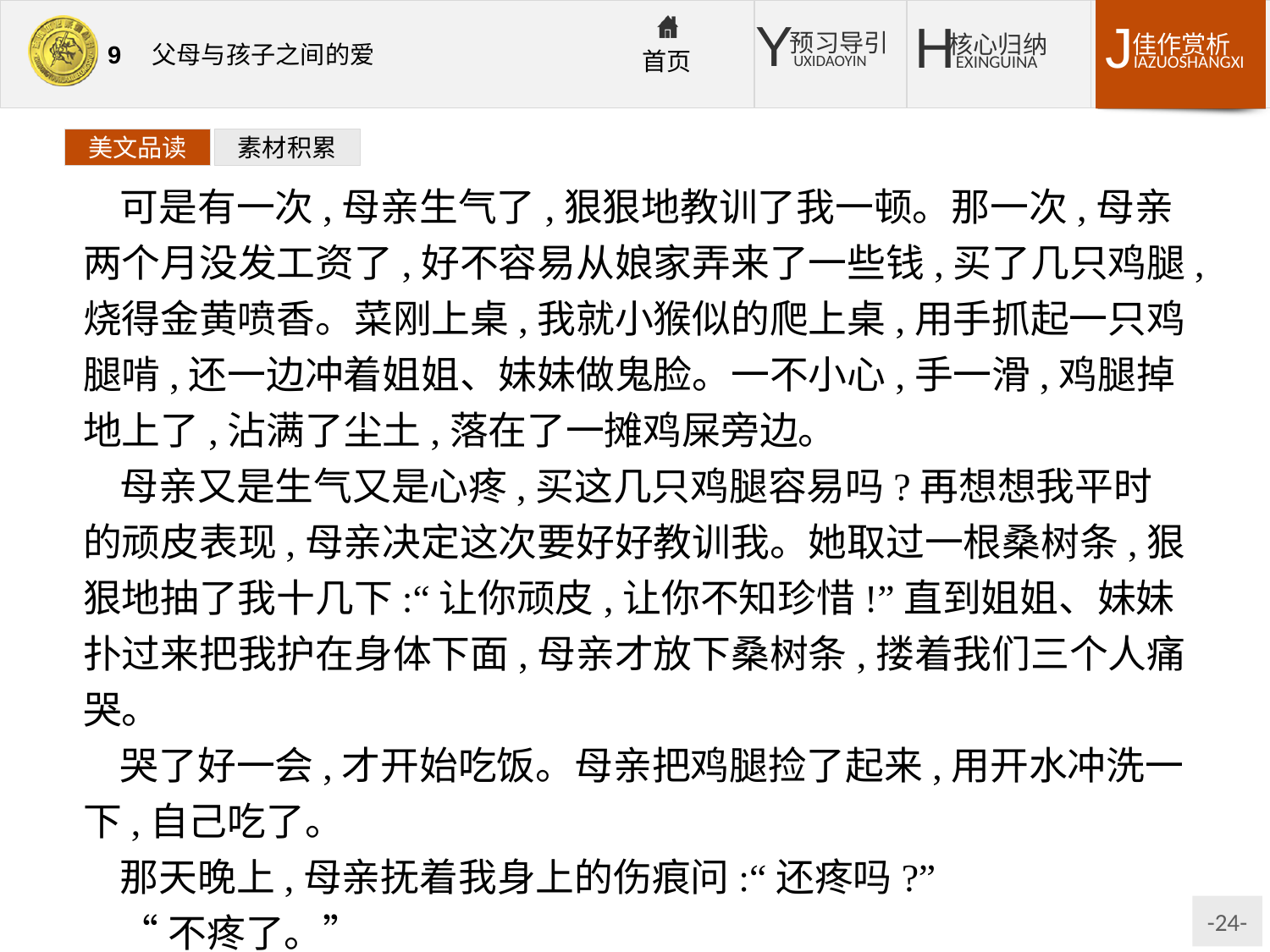

美文品读
素材积累
可是有一次,母亲生气了,狠狠地教训了我一顿。那一次,母亲两个月没发工资了,好不容易从娘家弄来了一些钱,买了几只鸡腿,烧得金黄喷香。菜刚上桌,我就小猴似的爬上桌,用手抓起一只鸡腿啃,还一边冲着姐姐、妹妹做鬼脸。一不小心,手一滑,鸡腿掉地上了,沾满了尘土,落在了一摊鸡屎旁边。
母亲又是生气又是心疼,买这几只鸡腿容易吗?再想想我平时的顽皮表现,母亲决定这次要好好教训我。她取过一根桑树条,狠狠地抽了我十几下:“让你顽皮,让你不知珍惜!”直到姐姐、妹妹扑过来把我护在身体下面,母亲才放下桑树条,搂着我们三个人痛哭。
哭了好一会,才开始吃饭。母亲把鸡腿捡了起来,用开水冲洗一下,自己吃了。
那天晚上,母亲抚着我身上的伤痕问:“还疼吗?”
“不疼了。”